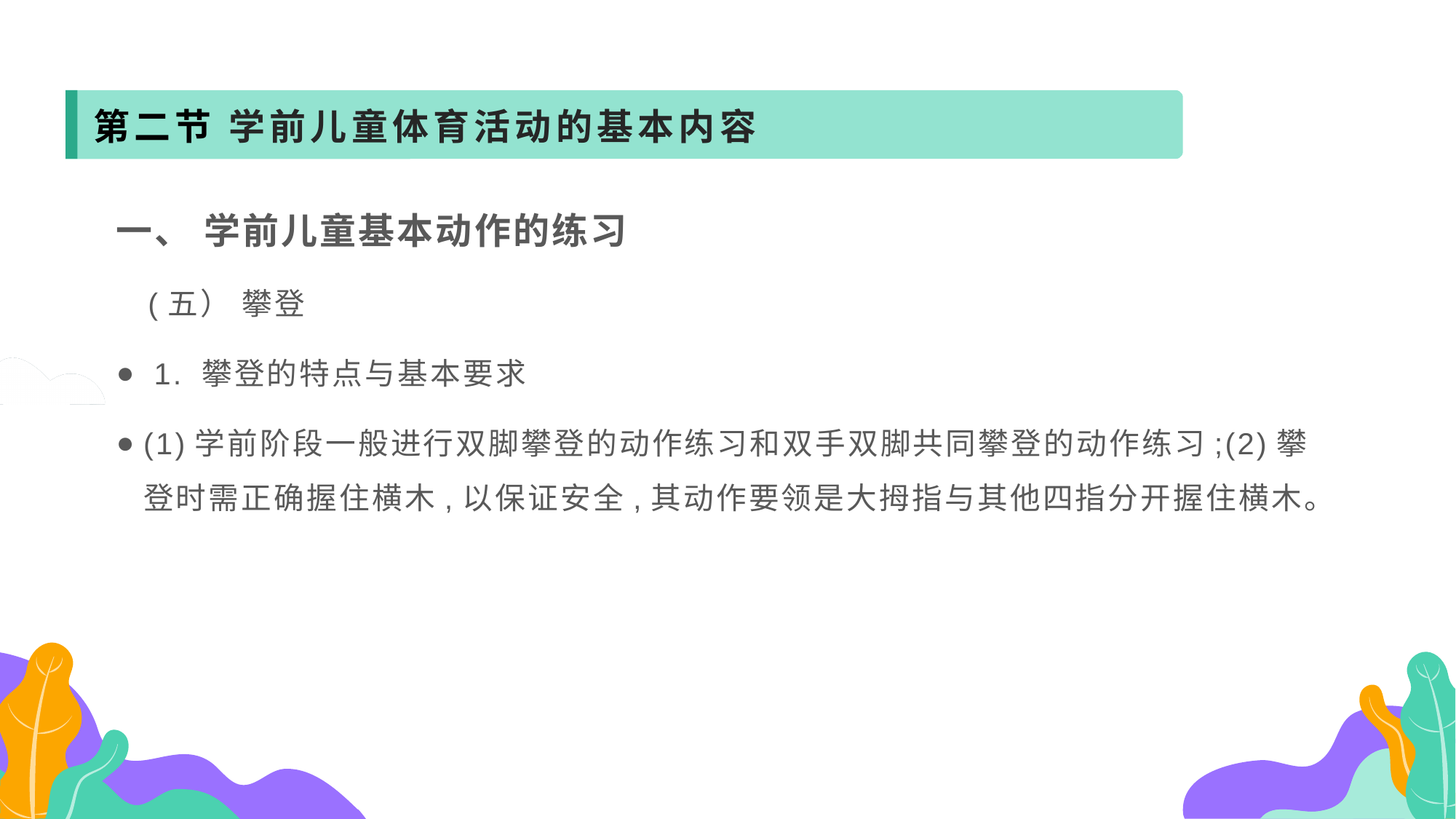

第二节 学前儿童体育活动的基本内容
一、 学前儿童基本动作的练习
   (五） 攀登
 1. 攀登的特点与基本要求
(1)学前阶段一般进行双脚攀登的动作练习和双手双脚共同攀登的动作练习;(2)攀登时需正确握住横木,以保证安全,其动作要领是大拇指与其他四指分开握住横木。